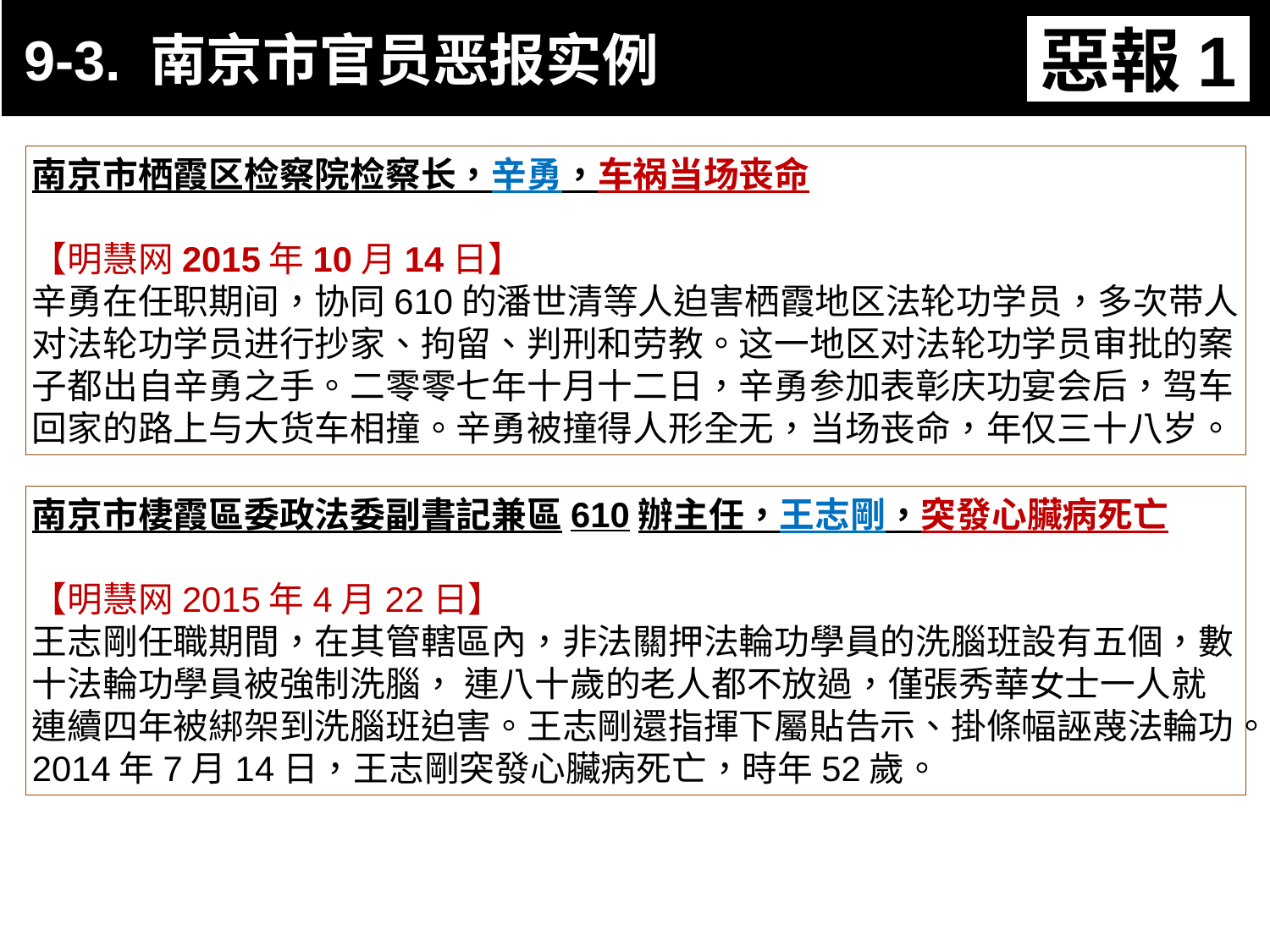

9-3. 南京市官员恶报实例
惡報1

11-3. XX市官員惡報實例
南京市栖霞区检察院检察长，辛勇，车祸当场丧命

【明慧网2015年10月14日】
辛勇在任职期间，协同610的潘世清等人迫害栖霞地区法轮功学员，多次带人对法轮功学员进行抄家、拘留、判刑和劳教。这一地区对法轮功学员审批的案子都出自辛勇之手。二零零七年十月十二日，辛勇参加表彰庆功宴会后，驾车回家的路上与大货车相撞。辛勇被撞得人形全无，当场丧命，年仅三十八岁。
南京市棲霞區委政法委副書記兼區610辦主任，王志剛，突發心臟病死亡

【明慧网2015年4月22日】
王志剛任職期間，在其管轄區內，非法關押法輪功學員的洗腦班設有五個，數十法輪功學員被強制洗腦， 連八十歲的老人都不放過，僅張秀華女士一人就連續四年被綁架到洗腦班迫害。王志剛還指揮下屬貼告示、掛條幅誣蔑法輪功。2014年7月14日，王志剛突發心臟病死亡，時年52歲。